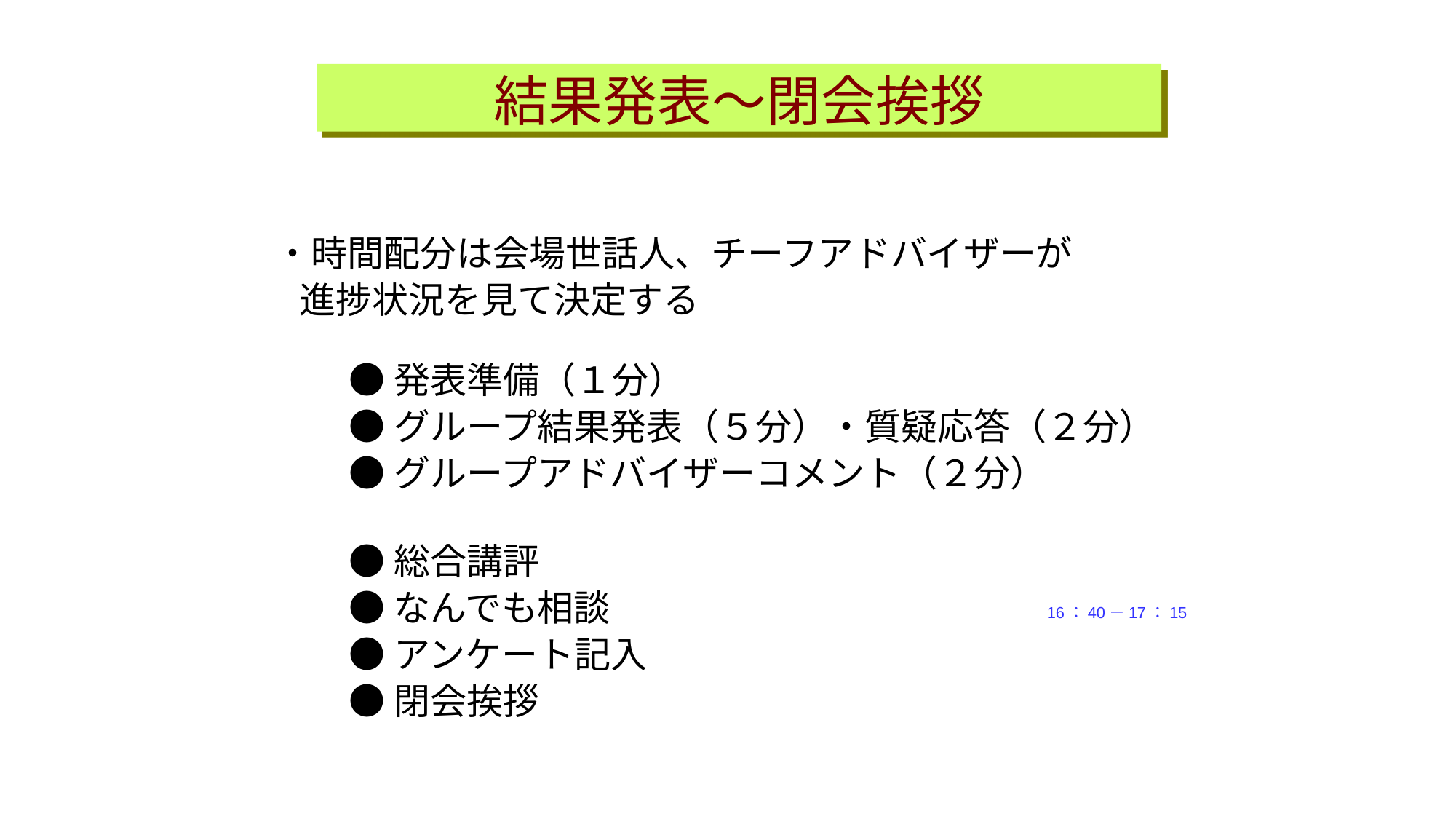

結果発表～閉会挨拶
・時間配分は会場世話人、チーフアドバイザーが
  進捗状況を見て決定する
●発表準備（１分）
●グループ結果発表（５分）・質疑応答（２分）
●グループアドバイザーコメント（２分）
●総合講評
●なんでも相談
●アンケート記入
●閉会挨拶
16：40－17：15